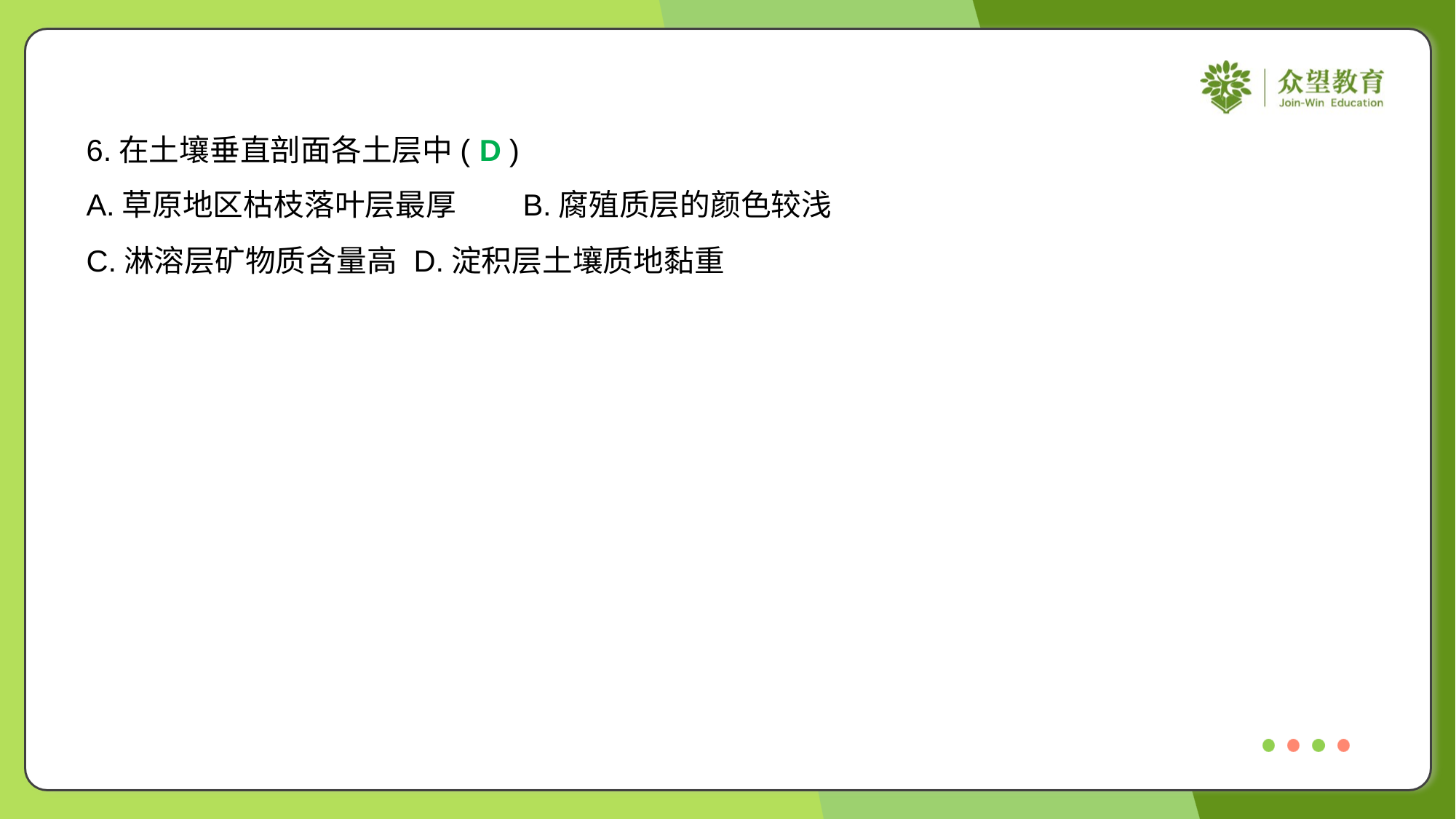

6.在土壤垂直剖面各土层中(     )
D
A.草原地区枯枝落叶层最厚	B.腐殖质层的颜色较浅
C.淋溶层矿物质含量高	D.淀积层土壤质地黏重